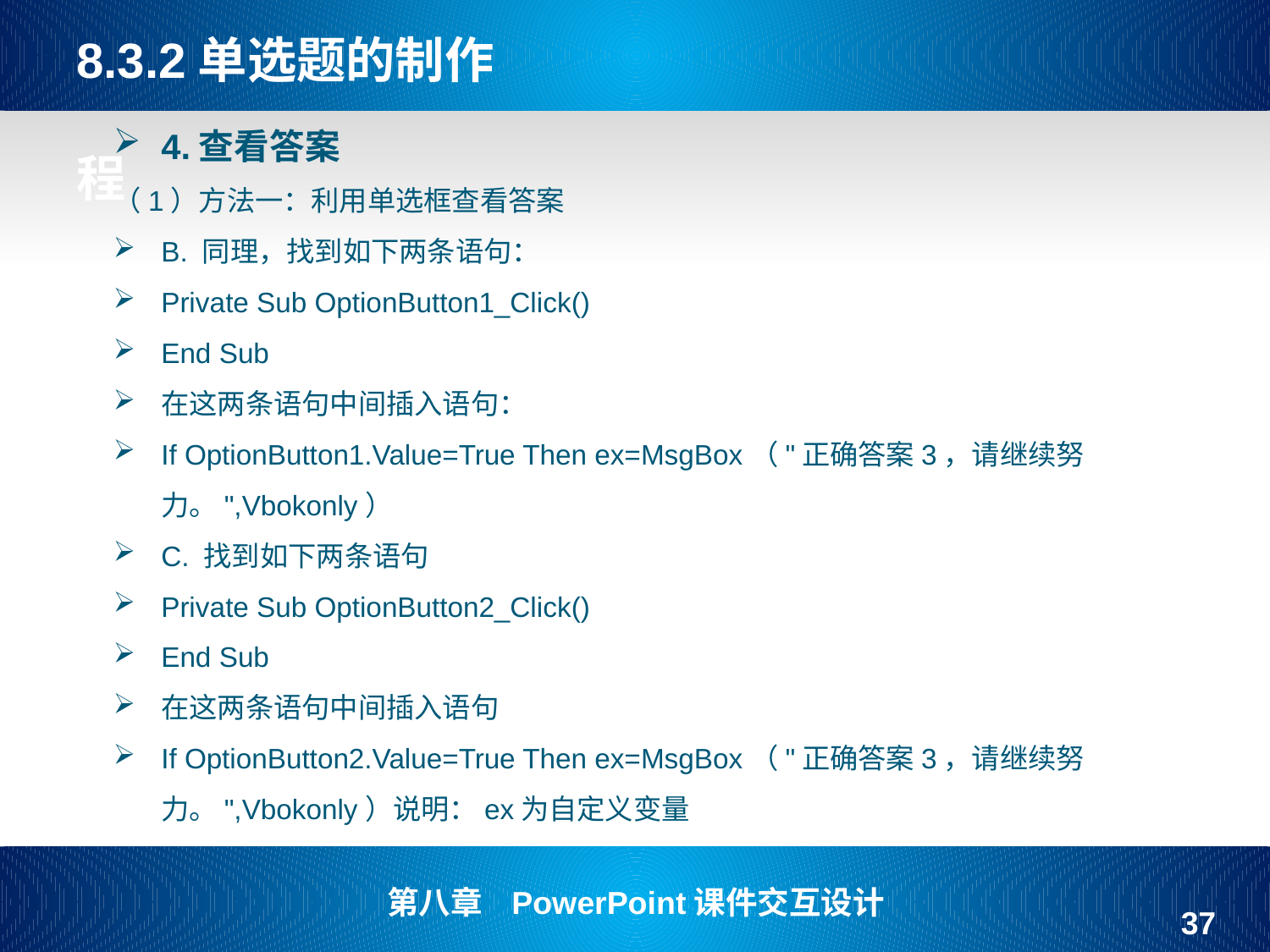

# 8.3.2单选题的制作   程
4.查看答案
（1）方法一：利用单选框查看答案
B. 同理，找到如下两条语句：
Private Sub OptionButton1_Click()
End Sub
在这两条语句中间插入语句：
If OptionButton1.Value=True Then ex=MsgBox（"正确答案3，请继续努力。",Vbokonly）
C. 找到如下两条语句
Private Sub OptionButton2_Click()
End Sub
在这两条语句中间插入语句
If OptionButton2.Value=True Then ex=MsgBox（"正确答案3，请继续努力。",Vbokonly）说明：ex为自定义变量

37